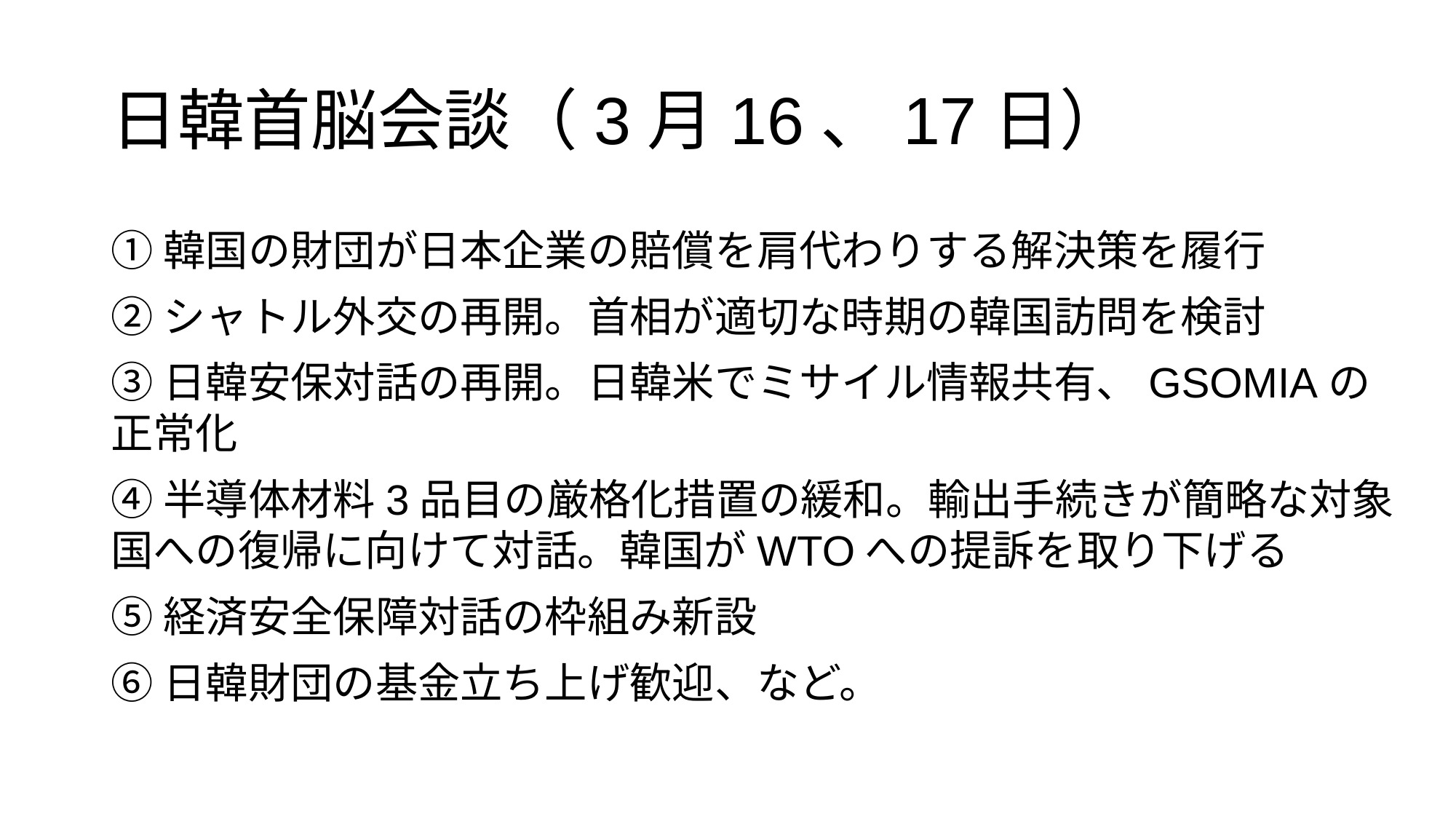

# 日韓首脳会談（3月16、17日）
①韓国の財団が日本企業の賠償を肩代わりする解決策を履行
②シャトル外交の再開。首相が適切な時期の韓国訪問を検討
③日韓安保対話の再開。日韓米でミサイル情報共有、GSOMIAの正常化
④半導体材料3品目の厳格化措置の緩和。輸出手続きが簡略な対象国への復帰に向けて対話。韓国がWTOへの提訴を取り下げる
⑤経済安全保障対話の枠組み新設
⑥日韓財団の基金立ち上げ歓迎、など。